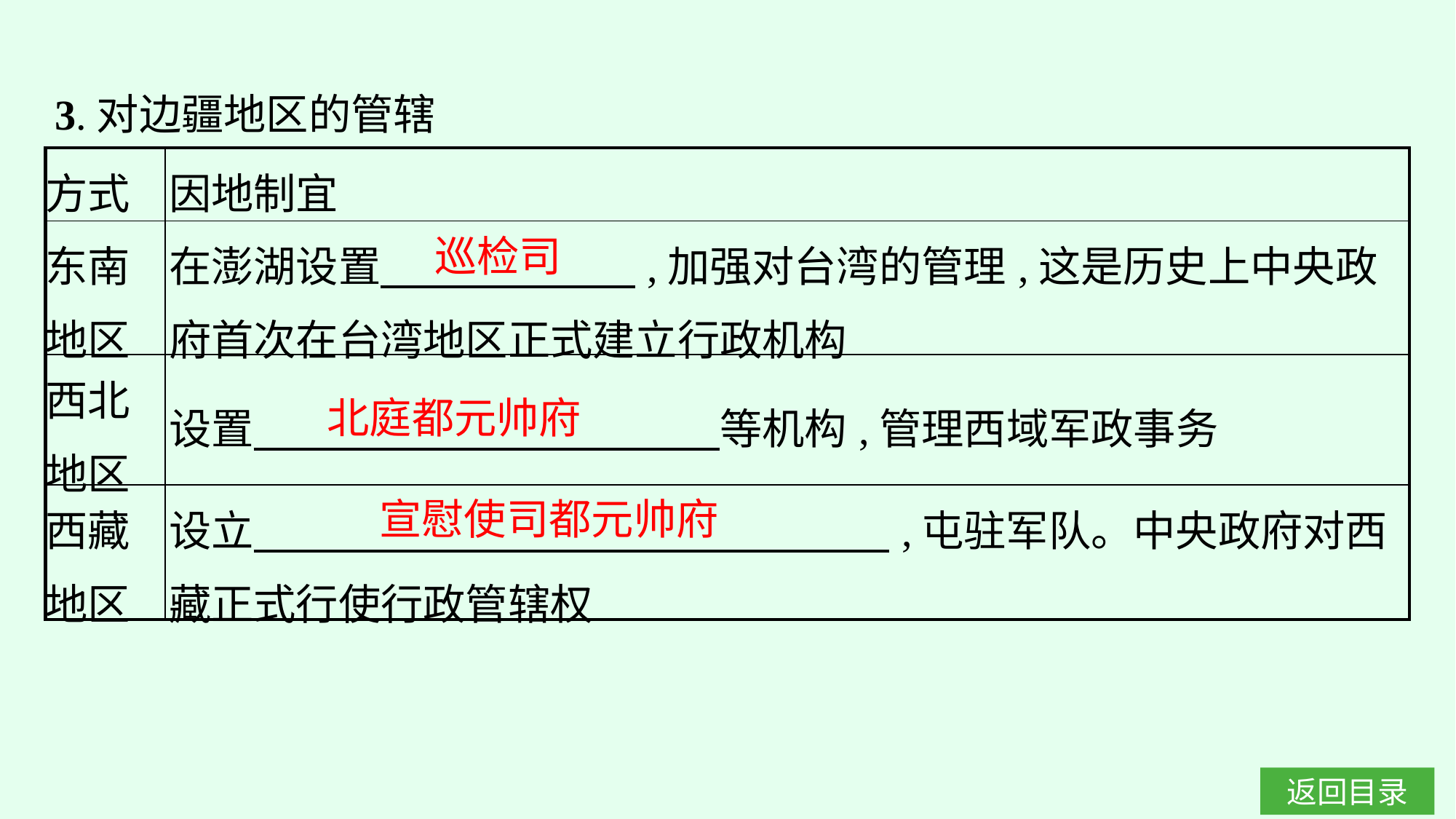

3.对边疆地区的管辖
| 方式 | 因地制宜 |
| --- | --- |
| 东南 地区 | 在澎湖设置　　　　　　,加强对台湾的管理,这是历史上中央政府首次在台湾地区正式建立行政机构 |
| 西北 地区 | 设置　　　　　　　　　　　等机构,管理西域军政事务 |
| 西藏 地区 | 设立　　　　　　　　　　　　　　　,屯驻军队。中央政府对西藏正式行使行政管辖权 |
巡检司
北庭都元帅府
宣慰使司都元帅府